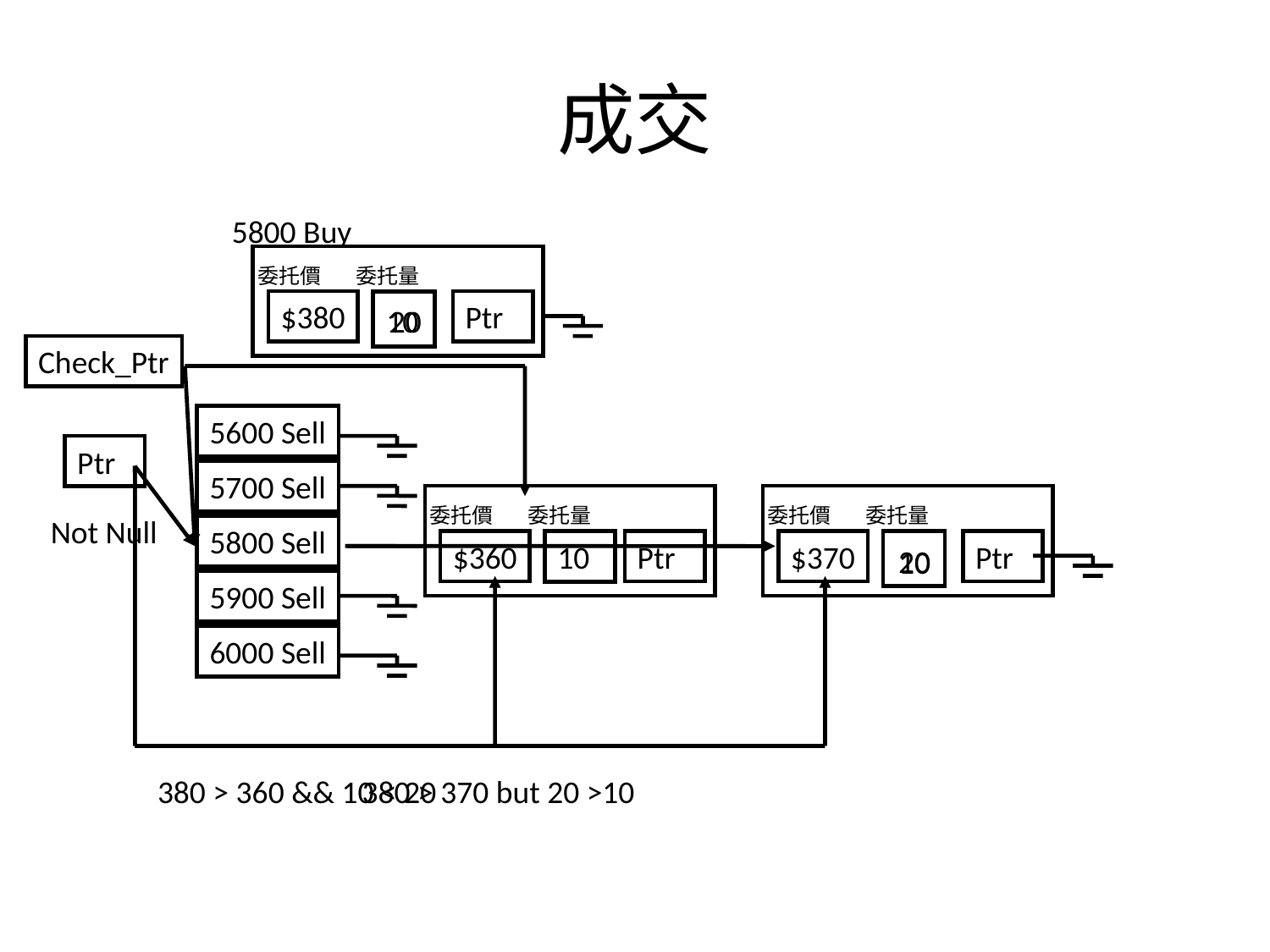

# 成交
5800 Buy

委托價
委托量
$380
Ptr

10
20

Check_Ptr

5600 Sell
5700 Sell
5800 Sell
5900 Sell
6000 Sell
Ptr

委托價
委托價
委托量
委托量
Not Null
$360
Ptr
$370
Ptr
10

20
10

380 > 360 && 10 < 20
380 > 370 but 20 >10